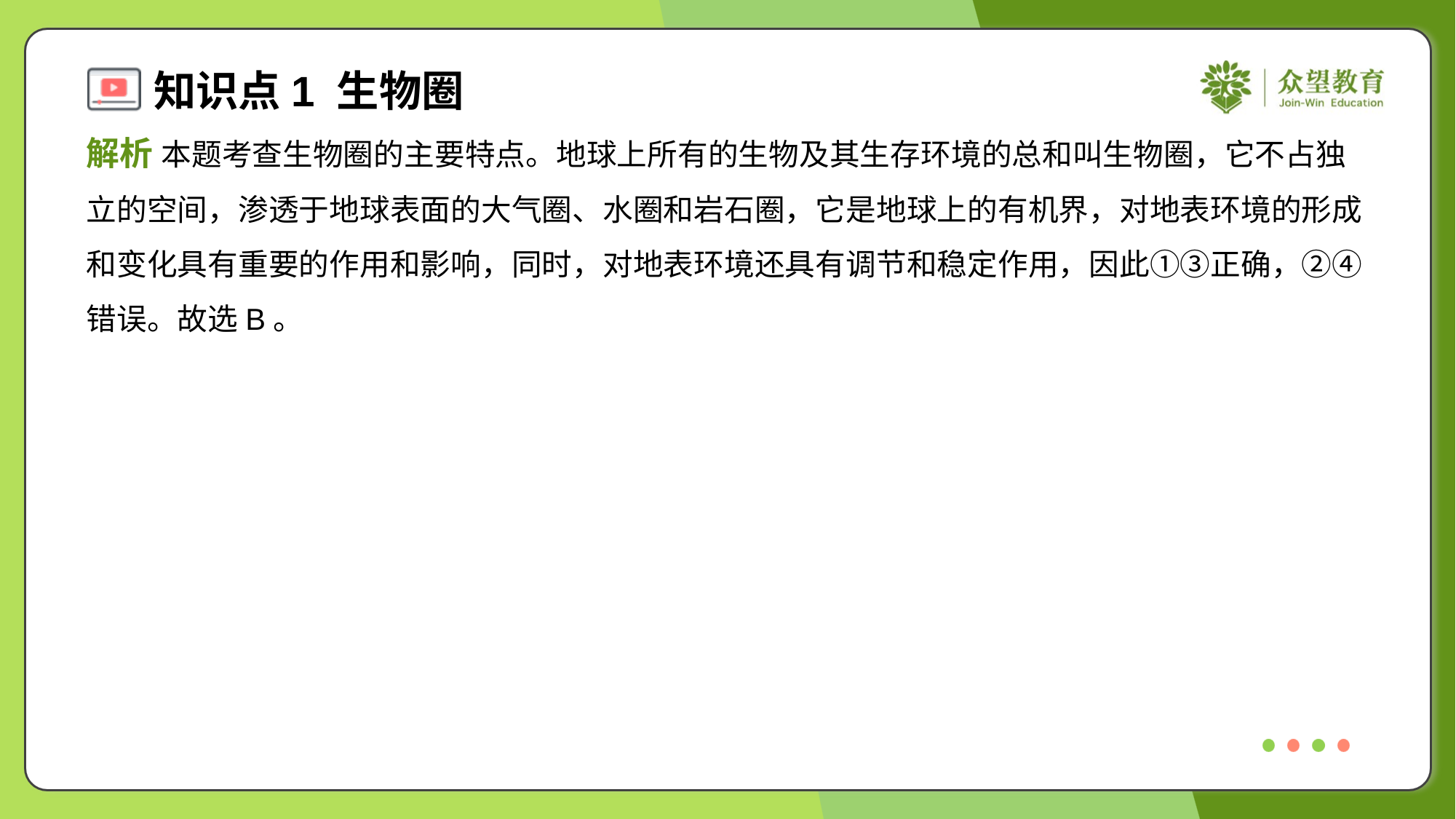

解析 本题考查生物圈的主要特点。地球上所有的生物及其生存环境的总和叫生物圈，它不占独
立的空间，渗透于地球表面的大气圈、水圈和岩石圈，它是地球上的有机界，对地表环境的形成
和变化具有重要的作用和影响，同时，对地表环境还具有调节和稳定作用，因此①③正确，②④
错误。故选B。